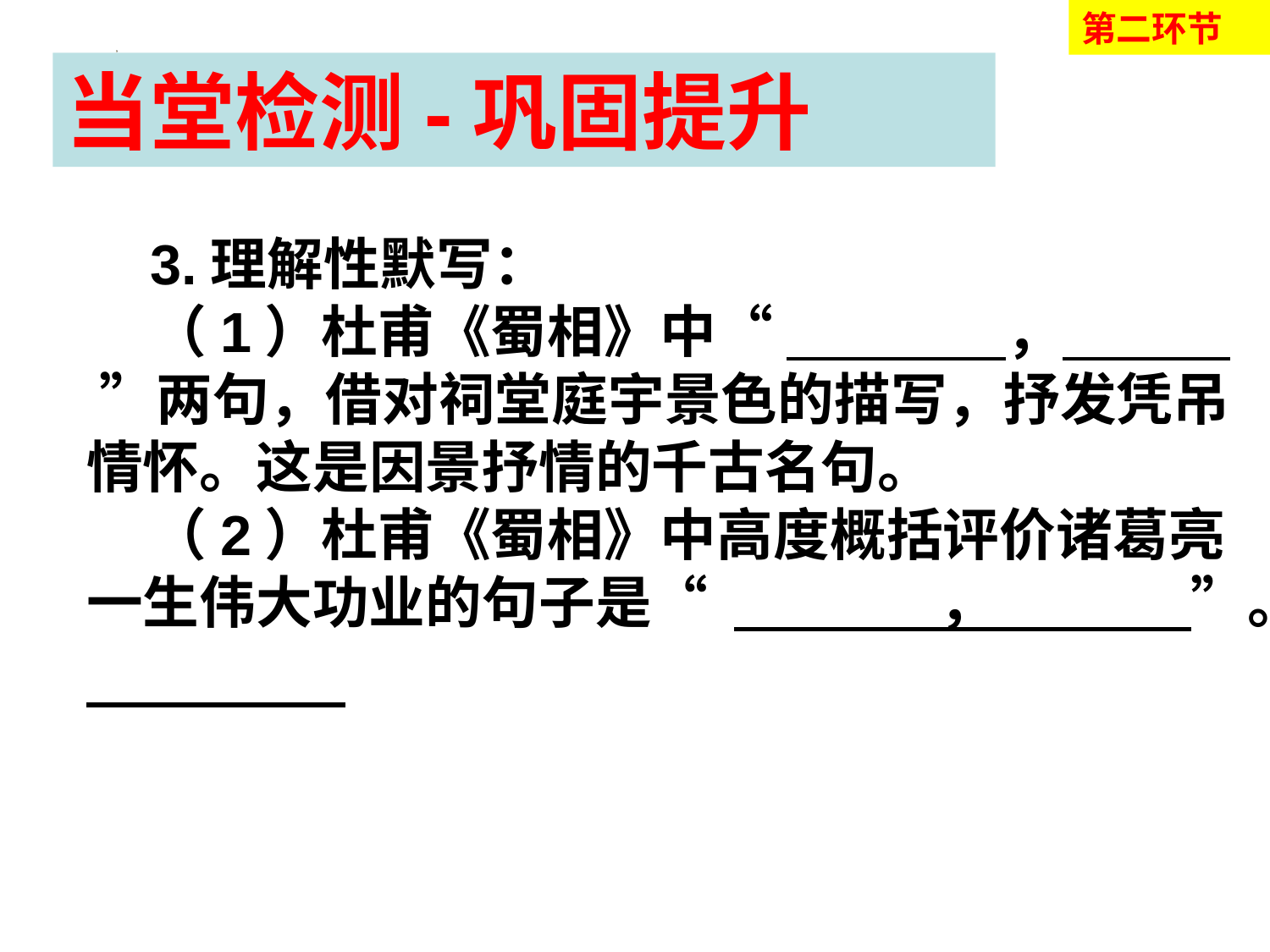

第二环节
当堂检测-巩固提升
3.理解性默写：
（1）杜甫《蜀相》中“                  ，               ”两句，借对祠堂庭宇景色的描写，抒发凭吊情怀。这是因景抒情的千古名句。
（2）杜甫《蜀相》中高度概括评价诸葛亮一生伟大功业的句子是“                  ，               ”。